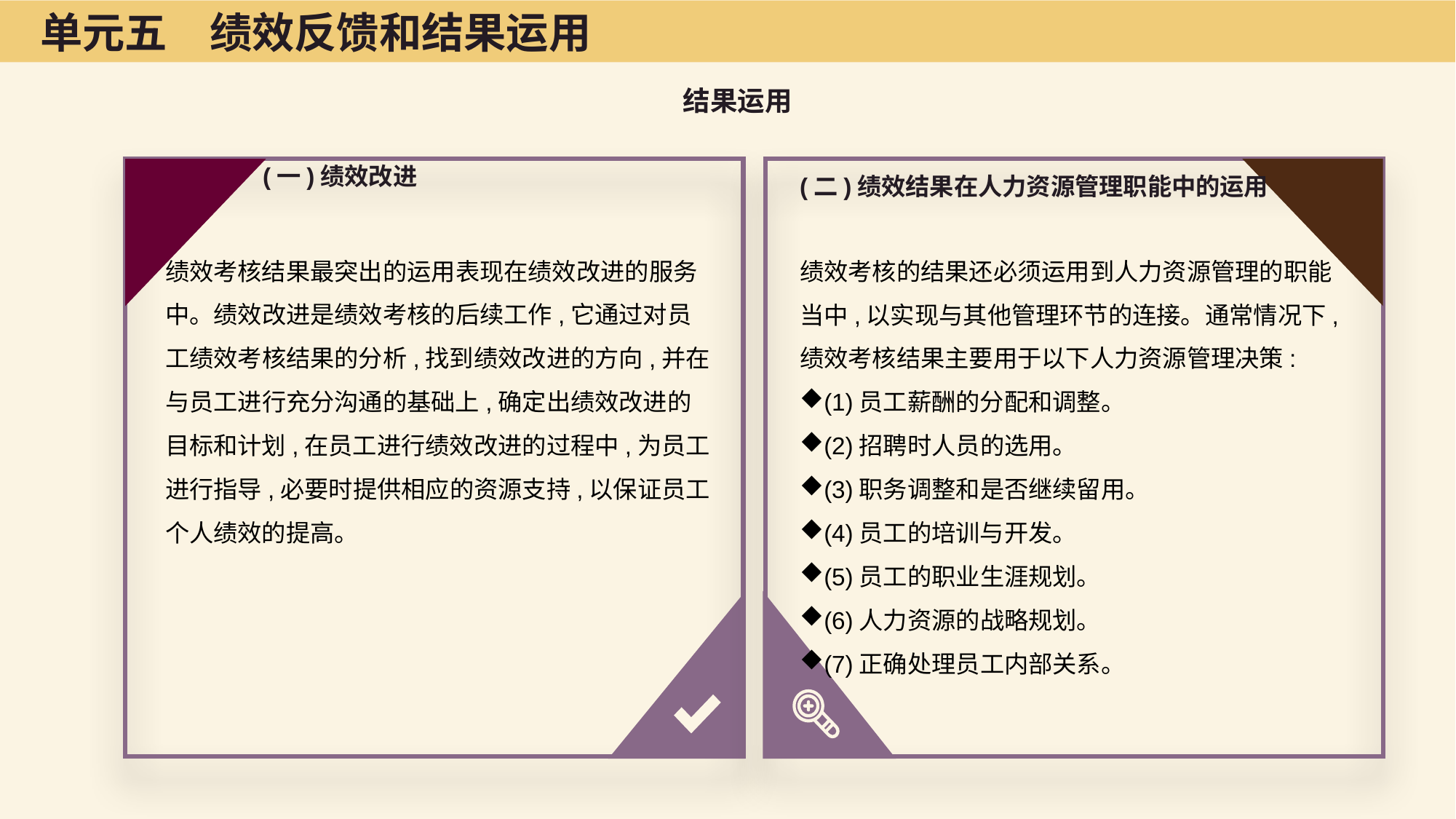

单元五　绩效反馈和结果运用
结果运用
(一)绩效改进

(二)绩效结果在人力资源管理职能中的运用
绩效考核结果最突出的运用表现在绩效改进的服务中。绩效改进是绩效考核的后续工作,它通过对员工绩效考核结果的分析,找到绩效改进的方向,并在与员工进行充分沟通的基础上,确定出绩效改进的目标和计划,在员工进行绩效改进的过程中,为员工进行指导,必要时提供相应的资源支持,以保证员工个人绩效的提高。
绩效考核的结果还必须运用到人力资源管理的职能当中,以实现与其他管理环节的连接。通常情况下,绩效考核结果主要用于以下人力资源管理决策:
(1)员工薪酬的分配和调整。
(2)招聘时人员的选用。
(3)职务调整和是否继续留用。
(4)员工的培训与开发。
(5)员工的职业生涯规划。
(6)人力资源的战略规划。
(7)正确处理员工内部关系。